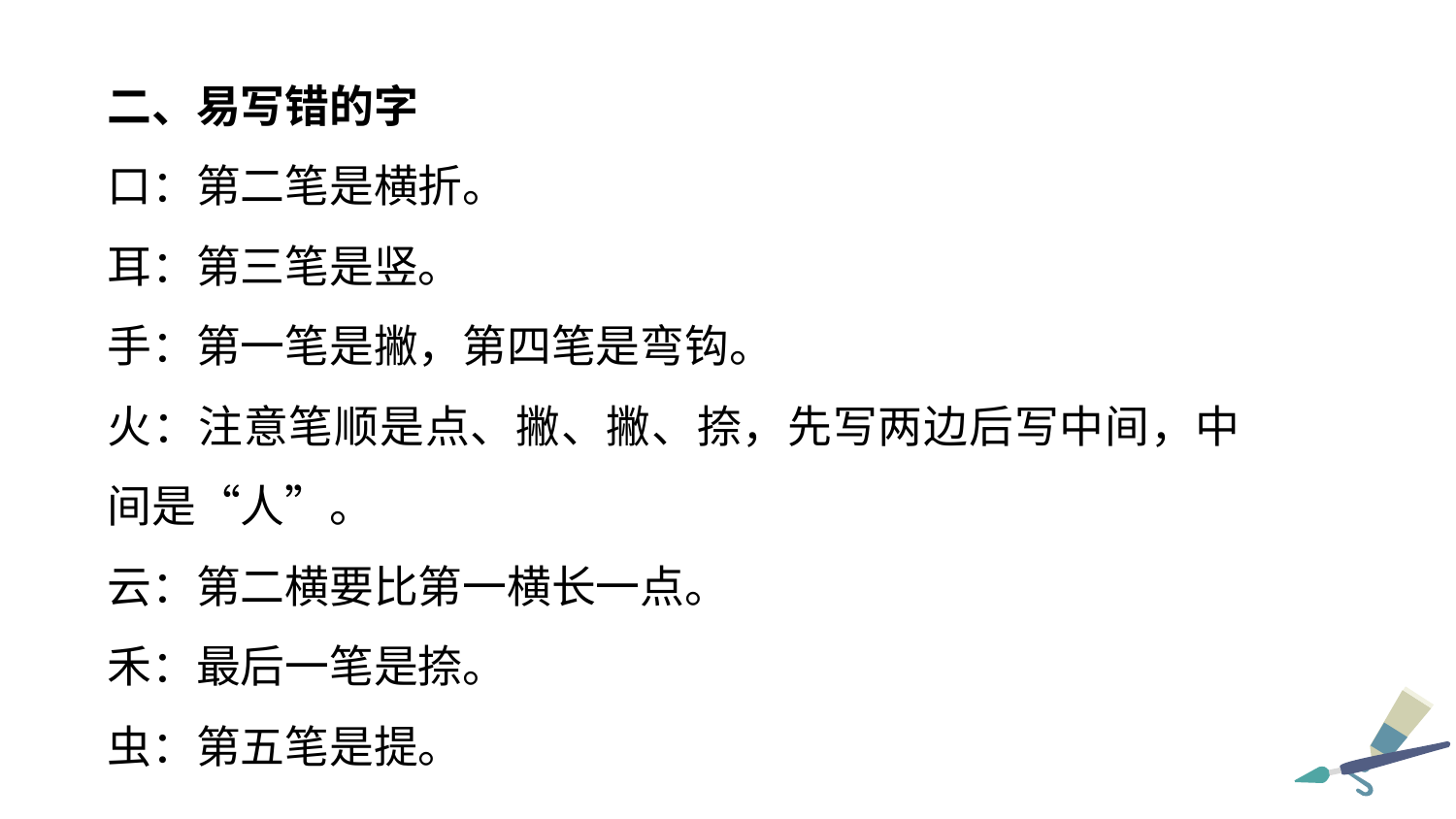

二、易写错的字
口：第二笔是横折。
耳：第三笔是竖。
手：第一笔是撇，第四笔是弯钩。
火：注意笔顺是点、撇、撇、捺，先写两边后写中间，中间是“人”。
云：第二横要比第一横长一点。
禾：最后一笔是捺。
虫：第五笔是提。